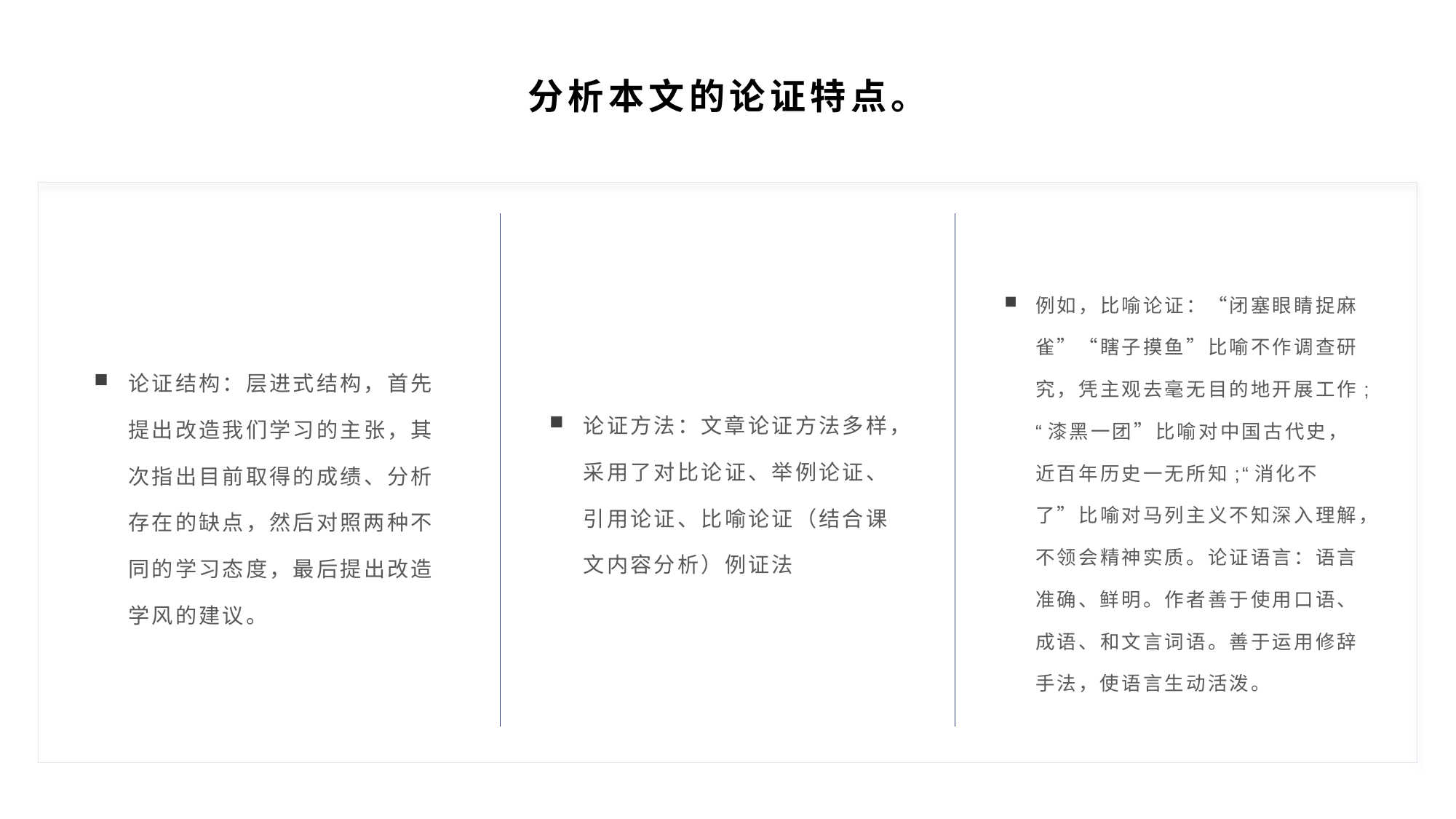

分析本文的论证特点。

论证方法：文章论证方法多样，采用了对比论证、举例论证、引用论证、比喻论证（结合课文内容分析）例证法
例如，比喻论证：“闭塞眼睛捉麻雀”“瞎子摸鱼”比喻不作调查研究，凭主观去毫无目的地开展工作;“漆黑一团”比喻对中国古代史，近百年历史一无所知;“消化不了”比喻对马列主义不知深入理解，不领会精神实质。论证语言：语言准确、鲜明。作者善于使用口语、成语、和文言词语。善于运用修辞手法，使语言生动活泼。
论证结构：层进式结构，首先提出改造我们学习的主张，其次指出目前取得的成绩、分析存在的缺点，然后对照两种不同的学习态度，最后提出改造学风的建议。